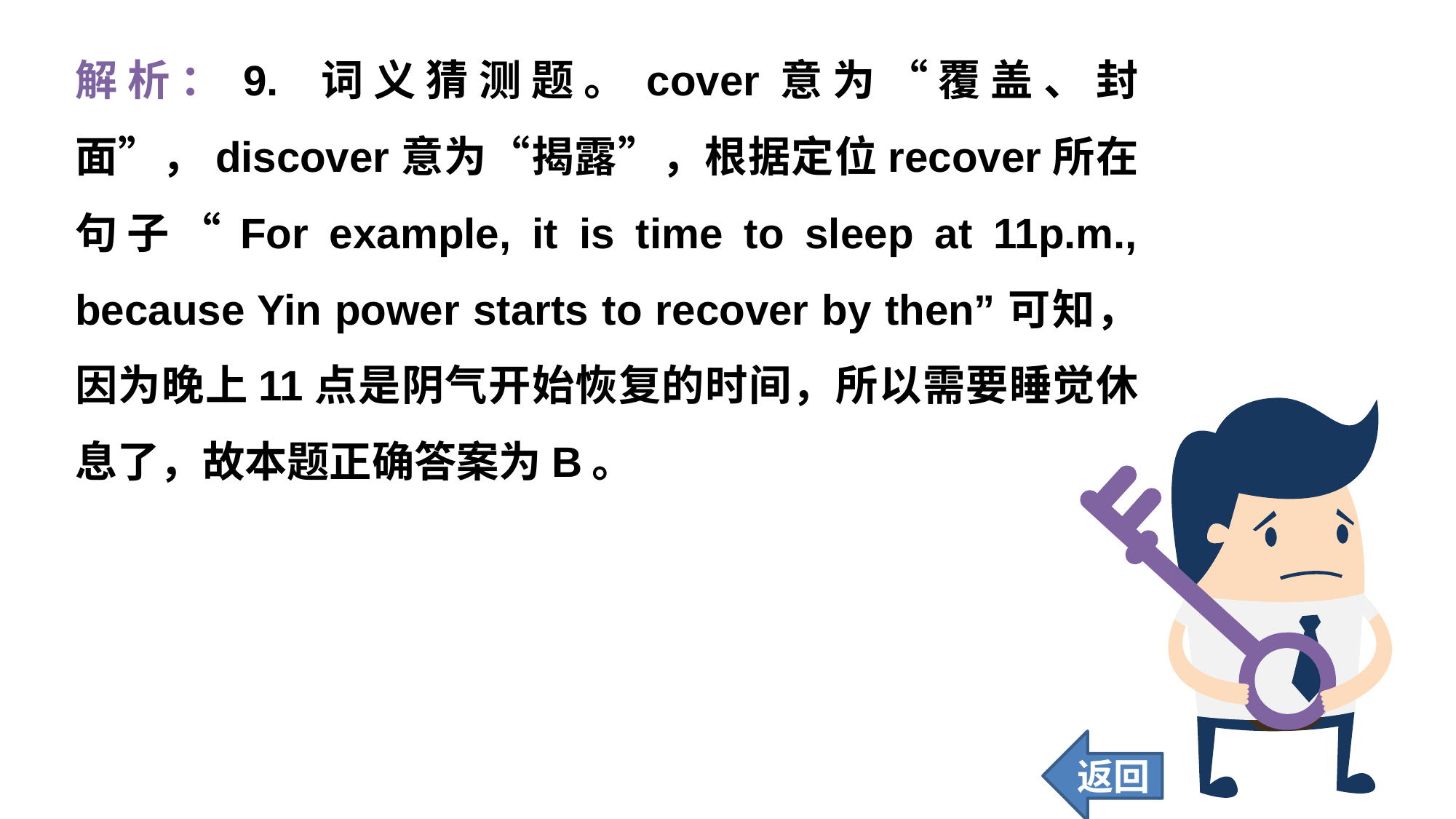

解析：9. 词义猜测题。cover意为“覆盖、封面”，discover意为“揭露”，根据定位recover所在句子“For example, it is time to sleep at 11p.m., because Yin power starts to recover by then”可知，因为晚上11点是阴气开始恢复的时间，所以需要睡觉休息了，故本题正确答案为B。

返回
303